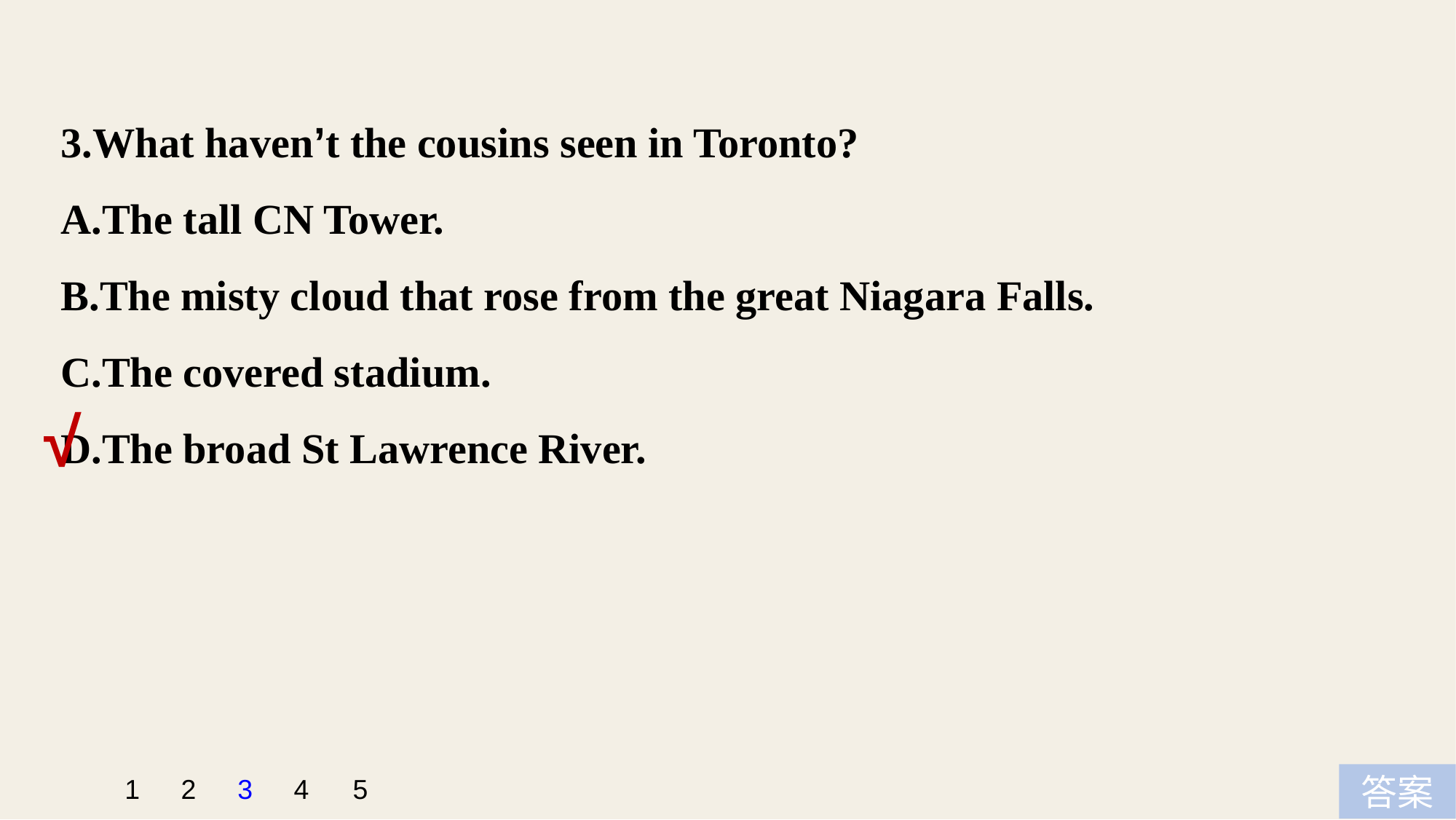

3.What haven’t the cousins seen in Toronto?
A.The tall CN Tower.
B.The misty cloud that rose from the great Niagara Falls.
C.The covered stadium.
D.The broad St Lawrence River.
√
1
2
3
4
5
答案